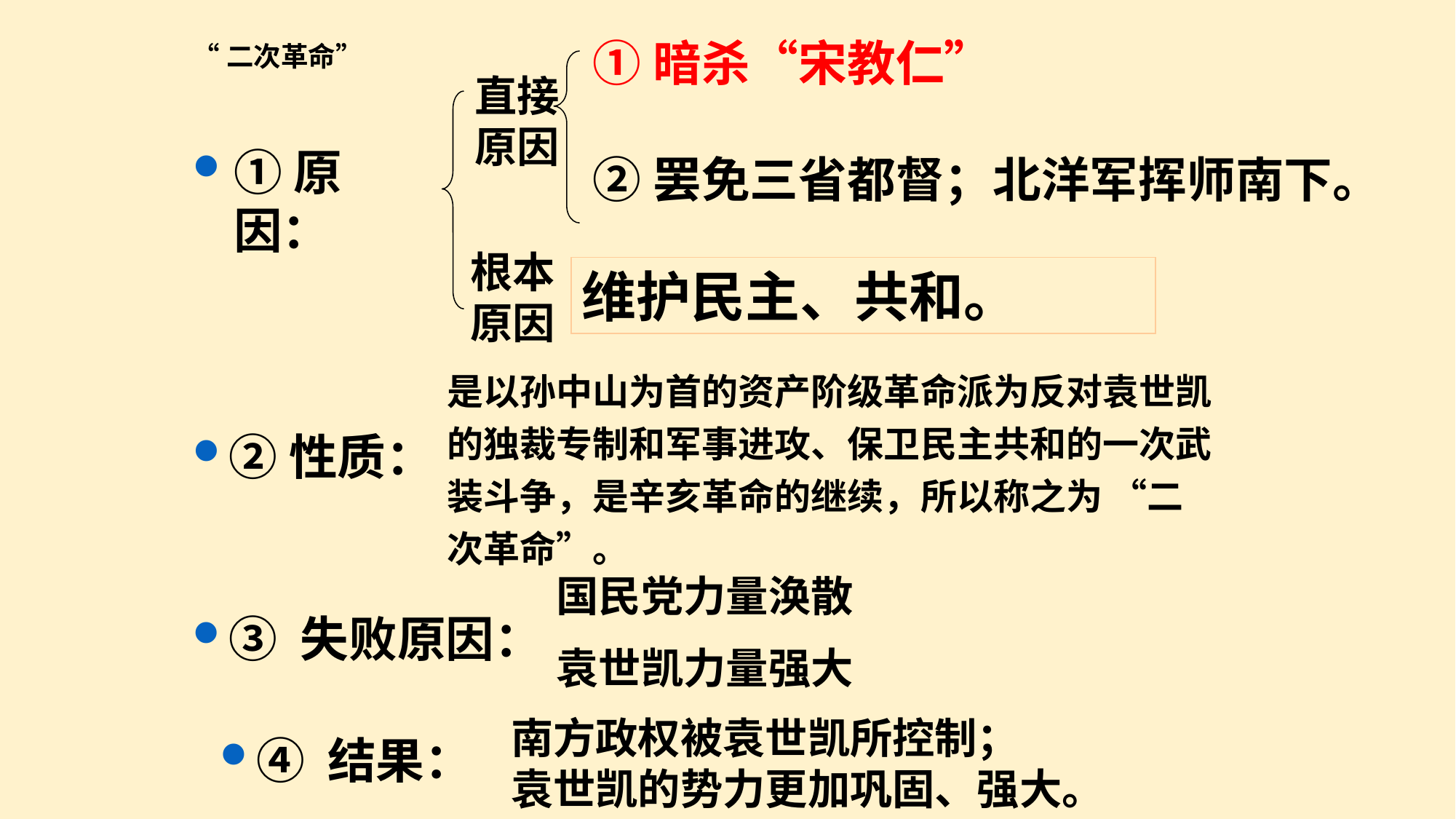

“二次革命”
①暗杀“宋教仁”

②罢免三省都督；北洋军挥师南下。

直接
原因

①原因：

根本
原因
维护民主、共和。
是以孙中山为首的资产阶级革命派为反对袁世凯的独裁专制和军事进攻、保卫民主共和的一次武装斗争，是辛亥革命的继续，所以称之为 “二次革命”。
②性质：

国民党力量涣散
袁世凯力量强大
③ 失败原因：

南方政权被袁世凯所控制；
袁世凯的势力更加巩固、强大。
④ 结果：